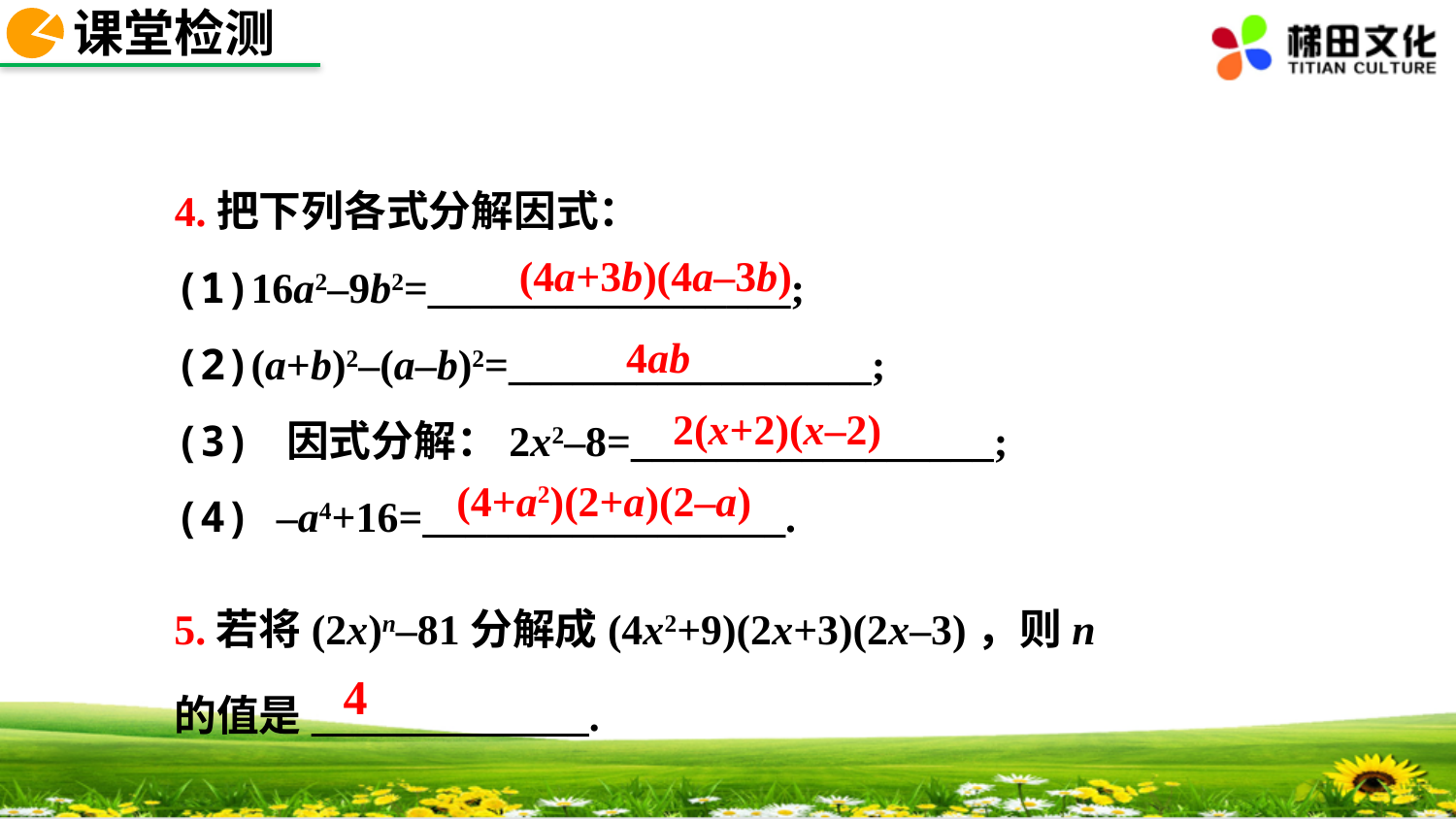

课堂检测

4.把下列各式分解因式：
(1)16a2–9b2=_________________;
(2)(a+b)2–(a–b)2=_________________;
(3) 因式分解：2x2–8=_________________;
(4) –a4+16=_________________.
(4a+3b)(4a–3b)
4ab
2(x+2)(x–2)
(4+a2)(2+a)(2–a)
5.若将(2x)n–81分解成(4x2+9)(2x+3)(2x–3)，则n的值是_____________.
4